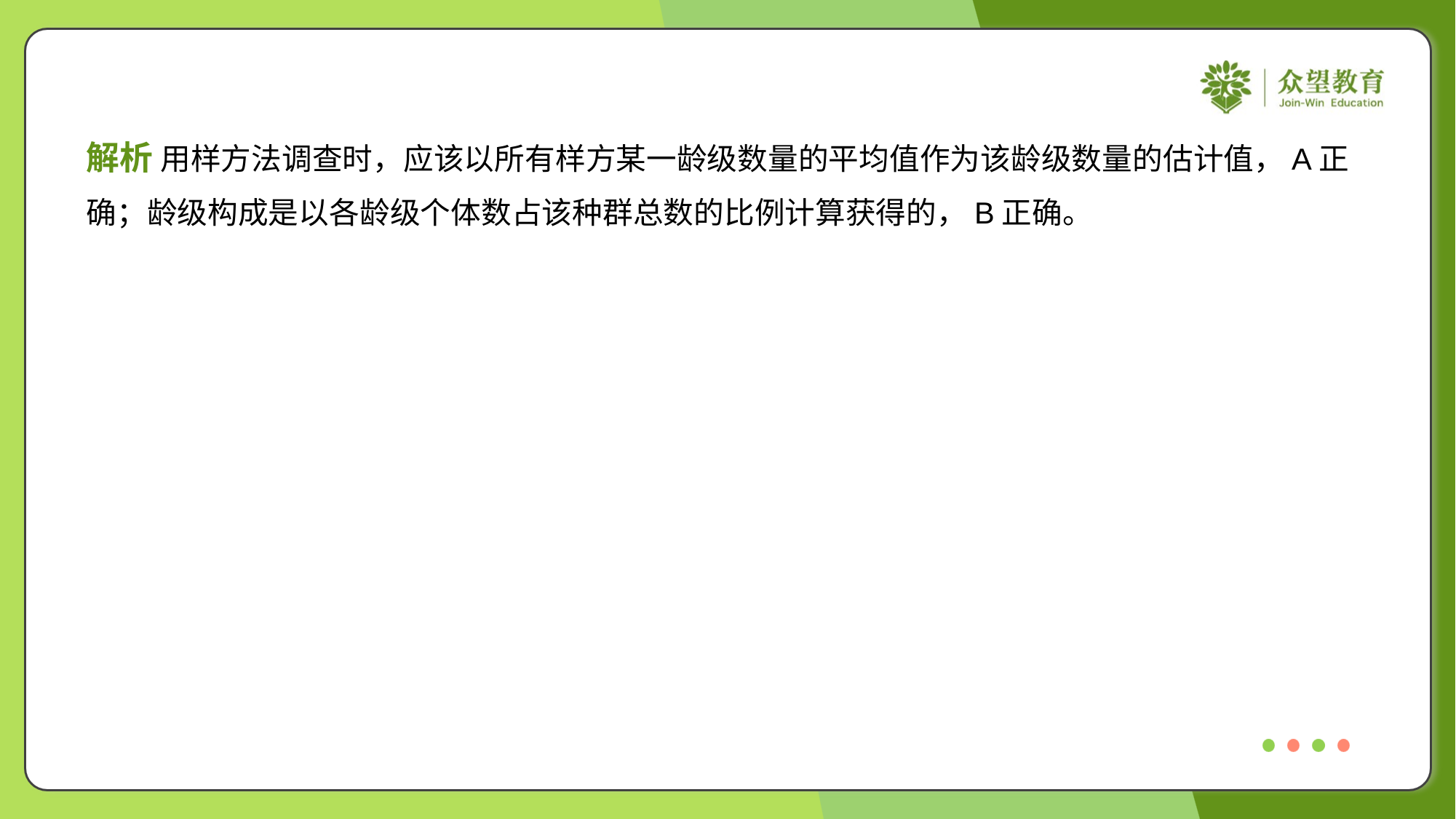

解析 用样方法调查时，应该以所有样方某一龄级数量的平均值作为该龄级数量的估计值，A正
确；龄级构成是以各龄级个体数占该种群总数的比例计算获得的，B正确。